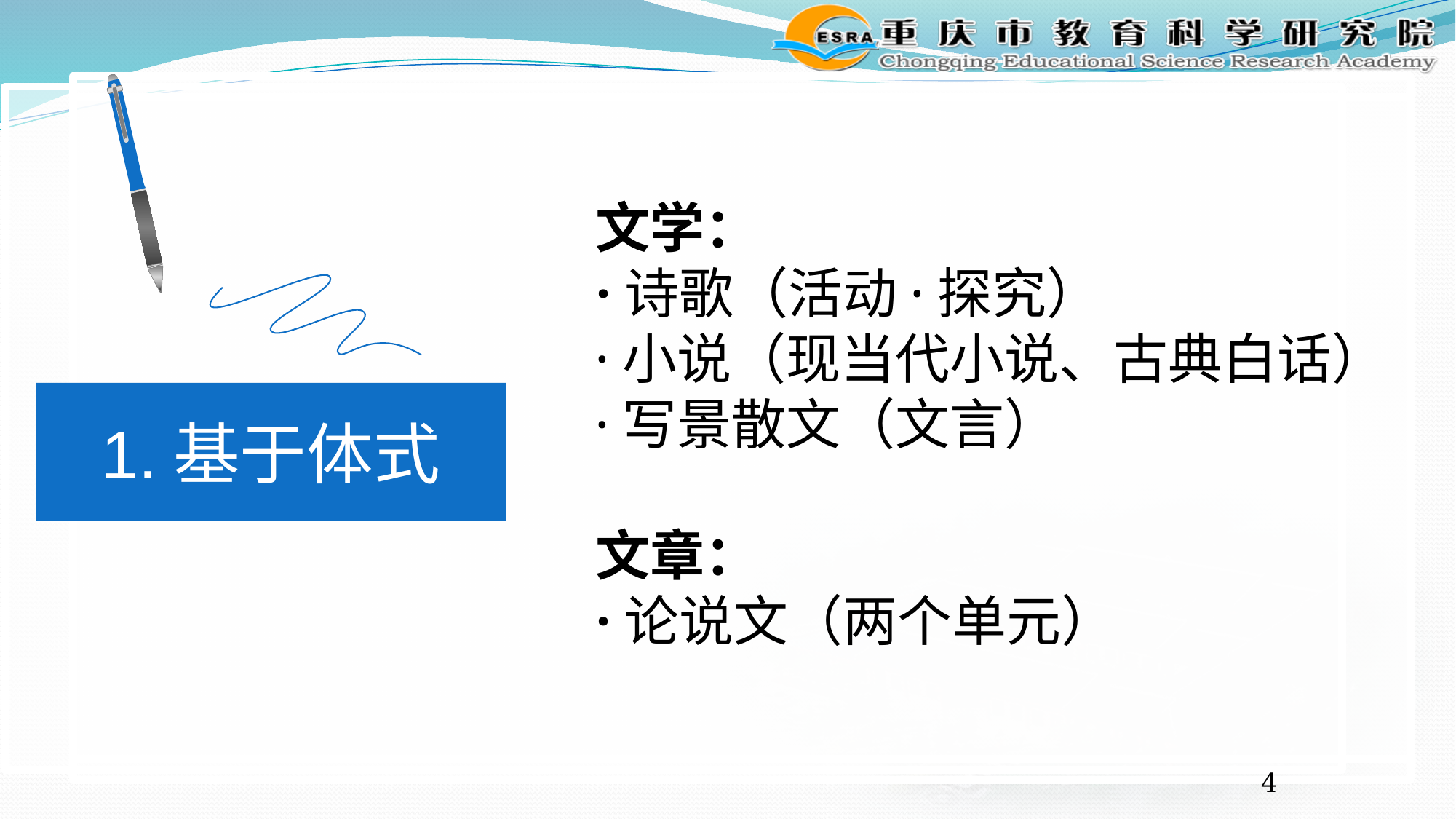

文学：
·诗歌（活动·探究）
·小说（现当代小说、古典白话）
·写景散文（文言）

文章：
·论说文（两个单元）

1.基于体式
4